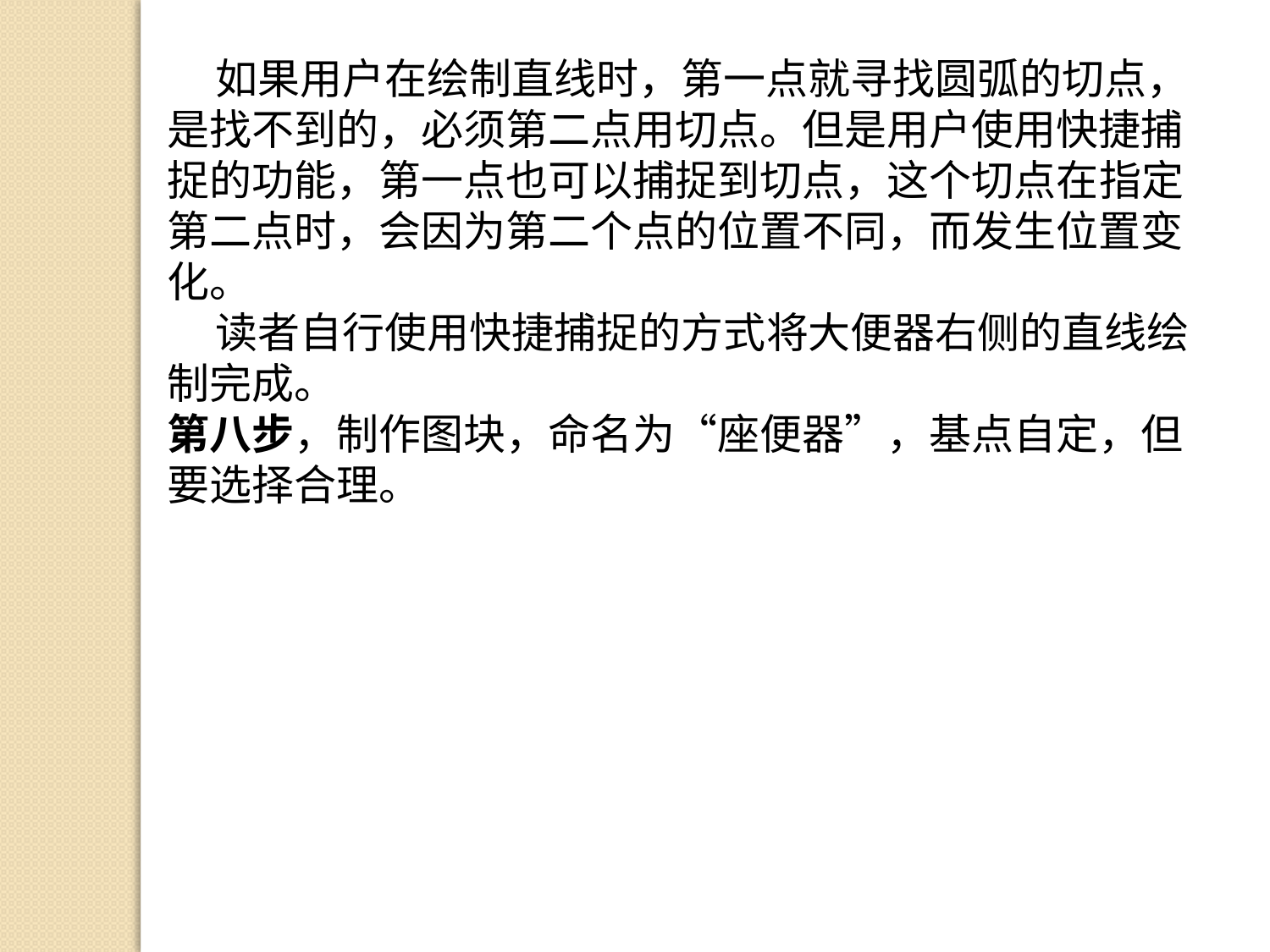

如果用户在绘制直线时，第一点就寻找圆弧的切点，是找不到的，必须第二点用切点。但是用户使用快捷捕捉的功能，第一点也可以捕捉到切点，这个切点在指定第二点时，会因为第二个点的位置不同，而发生位置变化。
    读者自行使用快捷捕捉的方式将大便器右侧的直线绘制完成。
第八步，制作图块，命名为“座便器”，基点自定，但要选择合理。